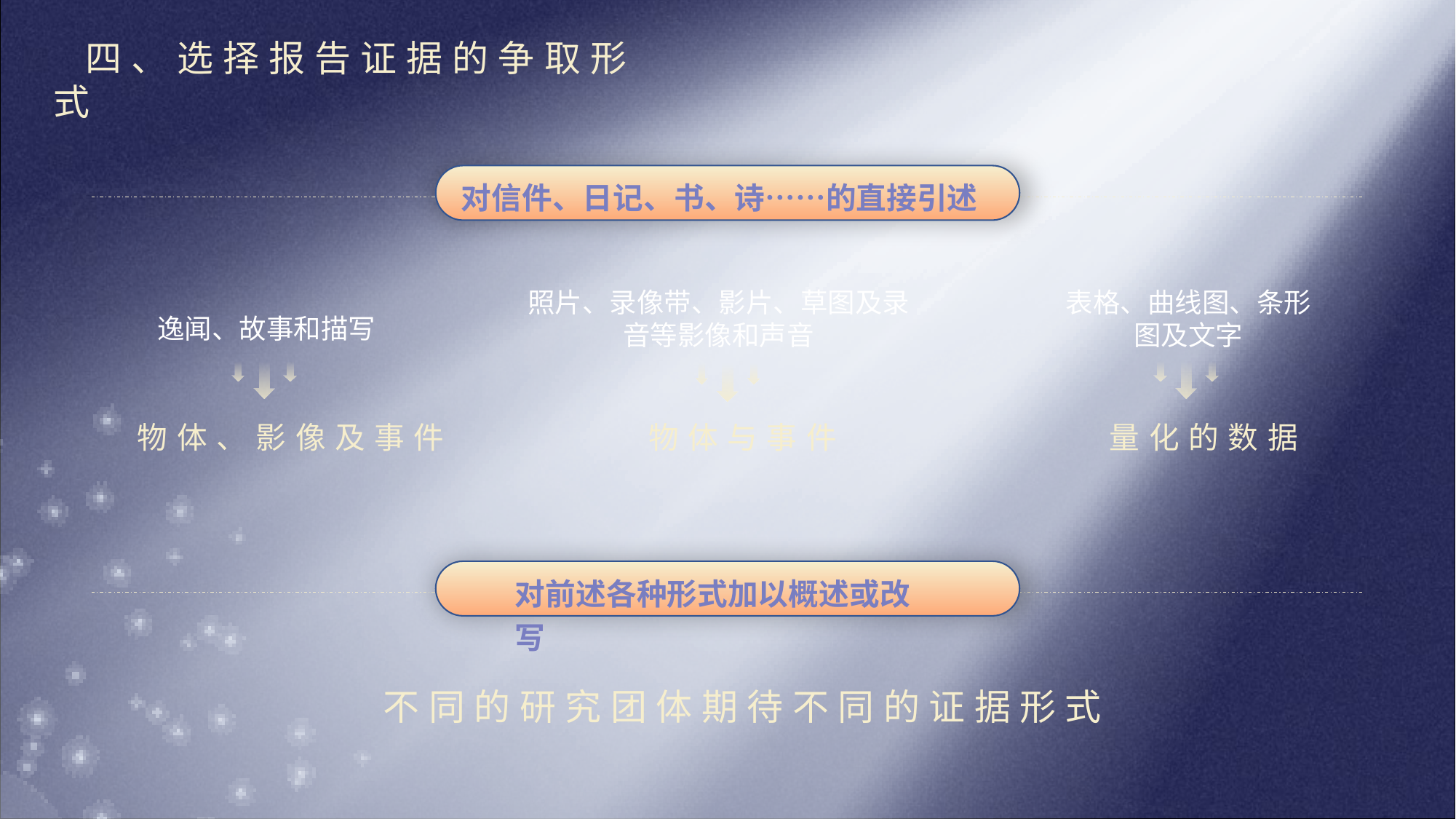

四、选择报告证据的争取形式

对信件、日记、书、诗……的直接引述

逸闻、故事和描写

物体、影像及事件

照片、录像带、影片、草图及录音等影像和声音

物体与事件

表格、曲线图、条形图及文字

量化的数据

对前述各种形式加以概述或改写

不同的研究团体期待不同的证据形式